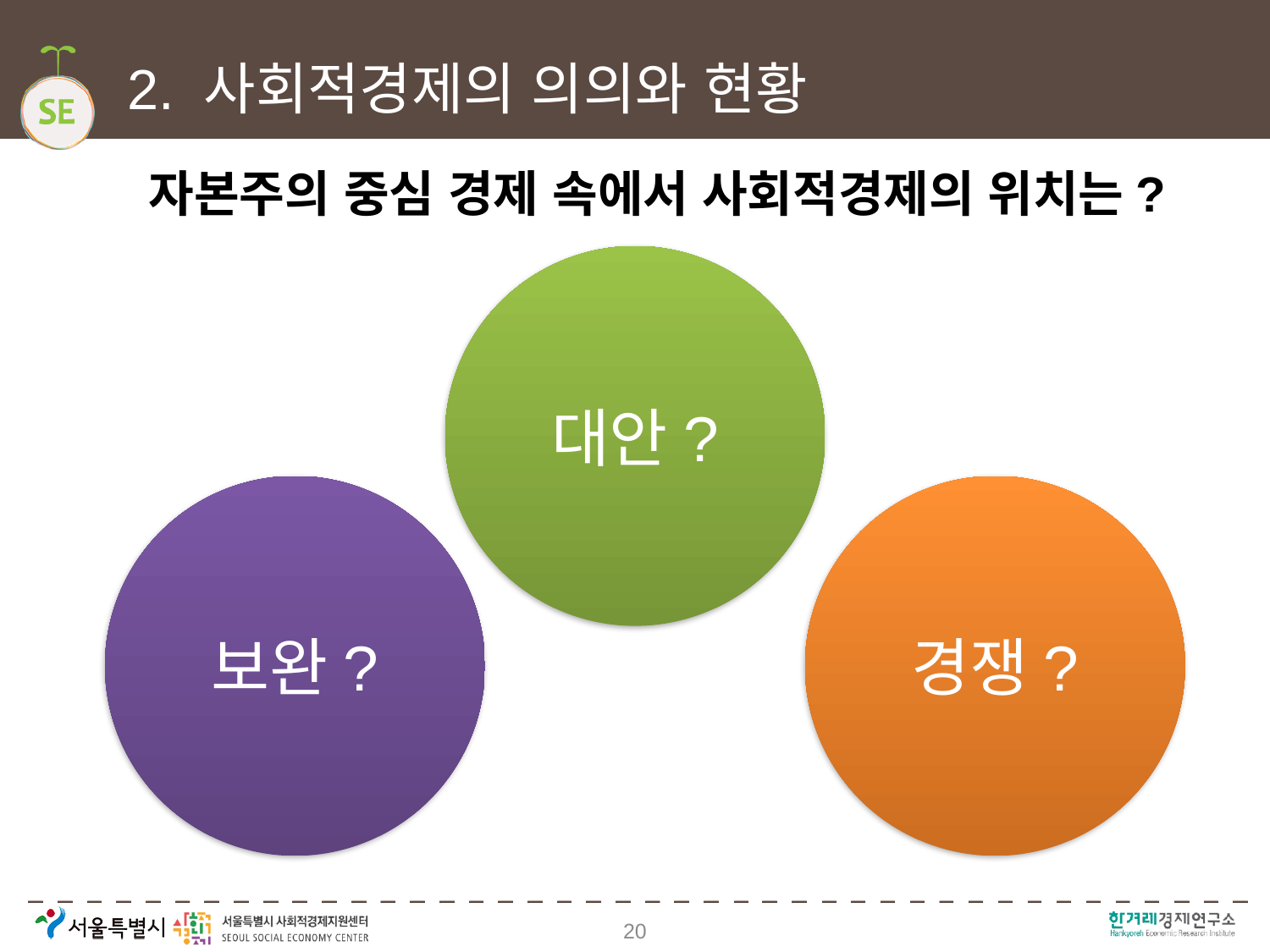

# 2. 사회적경제의 의의와 현황
자본주의 중심 경제 속에서 사회적경제의 위치는?
대안?
보완?
경쟁?
20